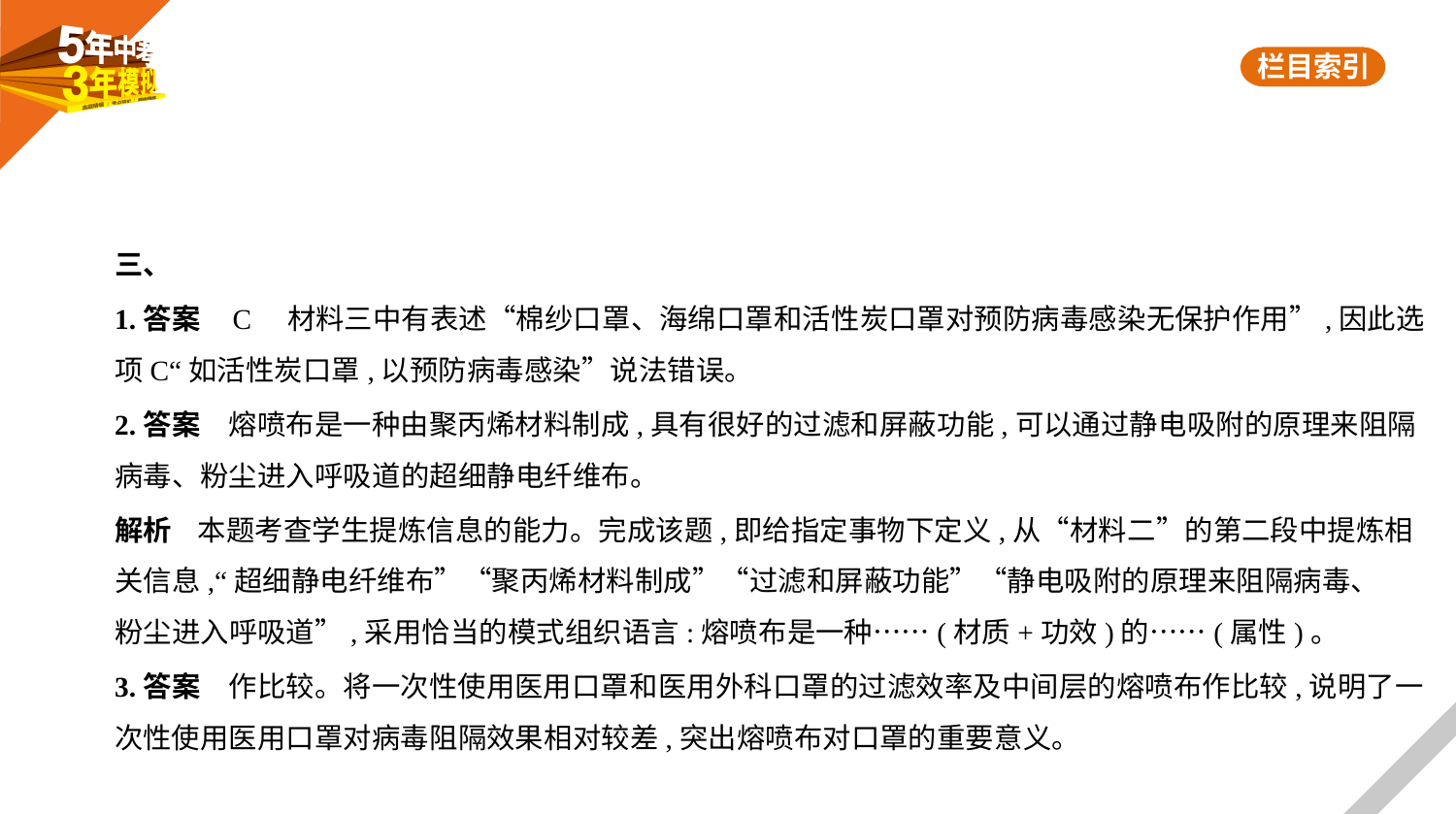

三、
1.答案    C　材料三中有表述“棉纱口罩、海绵口罩和活性炭口罩对预防病毒感染无保护作用”,因此选
项C“如活性炭口罩,以预防病毒感染”说法错误。
2.答案　熔喷布是一种由聚丙烯材料制成,具有很好的过滤和屏蔽功能,可以通过静电吸附的原理来阻隔
病毒、粉尘进入呼吸道的超细静电纤维布。
解析    本题考查学生提炼信息的能力。完成该题,即给指定事物下定义,从“材料二”的第二段中提炼相
关信息,“超细静电纤维布”“聚丙烯材料制成”“过滤和屏蔽功能”“静电吸附的原理来阻隔病毒、
粉尘进入呼吸道”,采用恰当的模式组织语言:熔喷布是一种……(材质+功效)的……(属性)。
3.答案　作比较。将一次性使用医用口罩和医用外科口罩的过滤效率及中间层的熔喷布作比较,说明了一
次性使用医用口罩对病毒阻隔效果相对较差,突出熔喷布对口罩的重要意义。